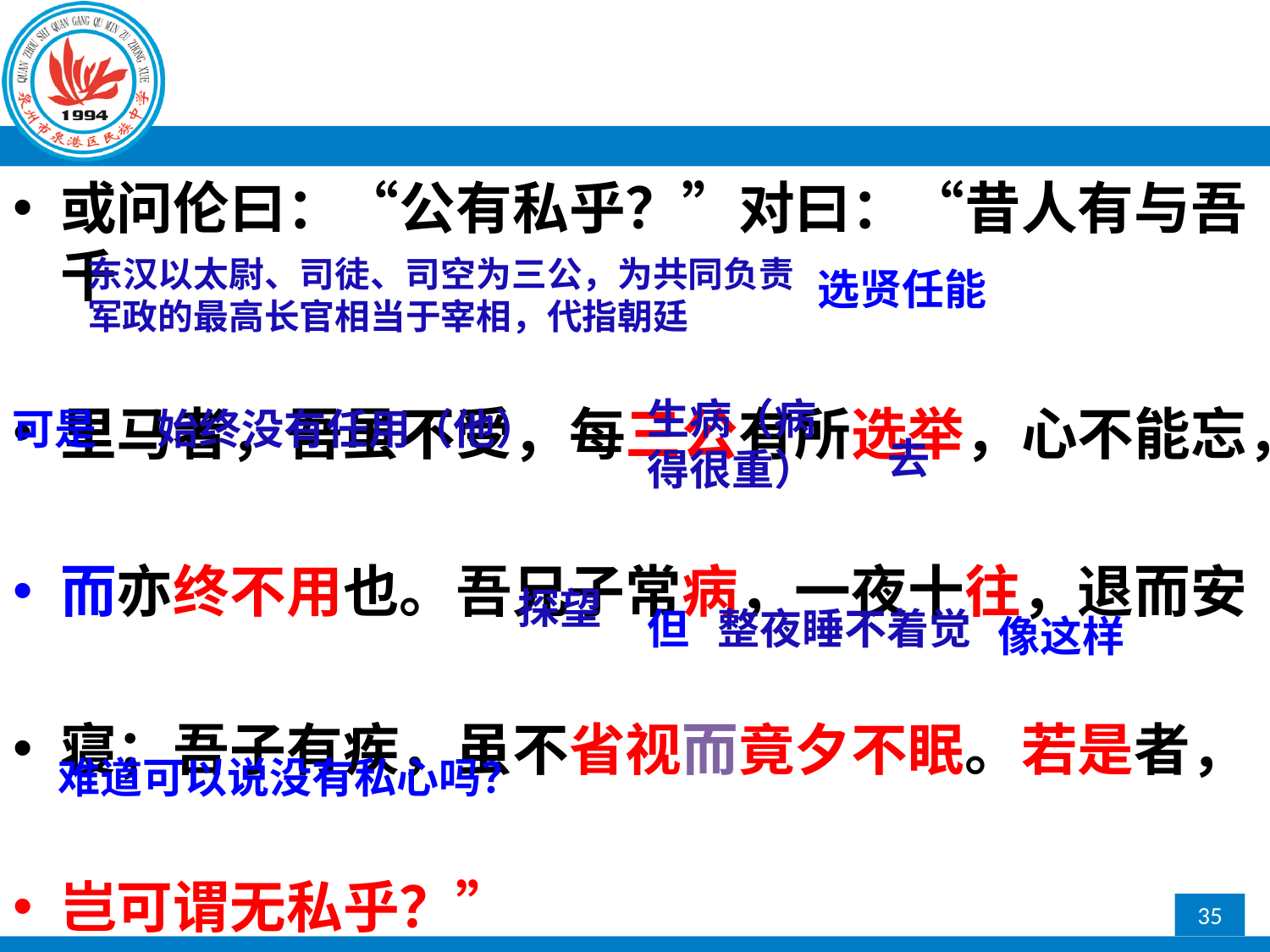

或问伦曰：“公有私乎？”对曰：“昔人有与吾千

里马者，吾虽不受，每三公有所选举，心不能忘，

而亦终不用也。吾兄子常病，一夜十往，退而安

寝；吾子有疾，虽不省视而竟夕不眠。若是者，

岂可谓无私乎？”
东汉以太尉、司徒、司空为三公，为共同负责军政的最高长官相当于宰相，代指朝廷
选贤任能
生病（病
得很重）
可是
始终没有任用（他）
去
探望
整夜睡不着觉
但
像这样
难道可以说没有私心吗？